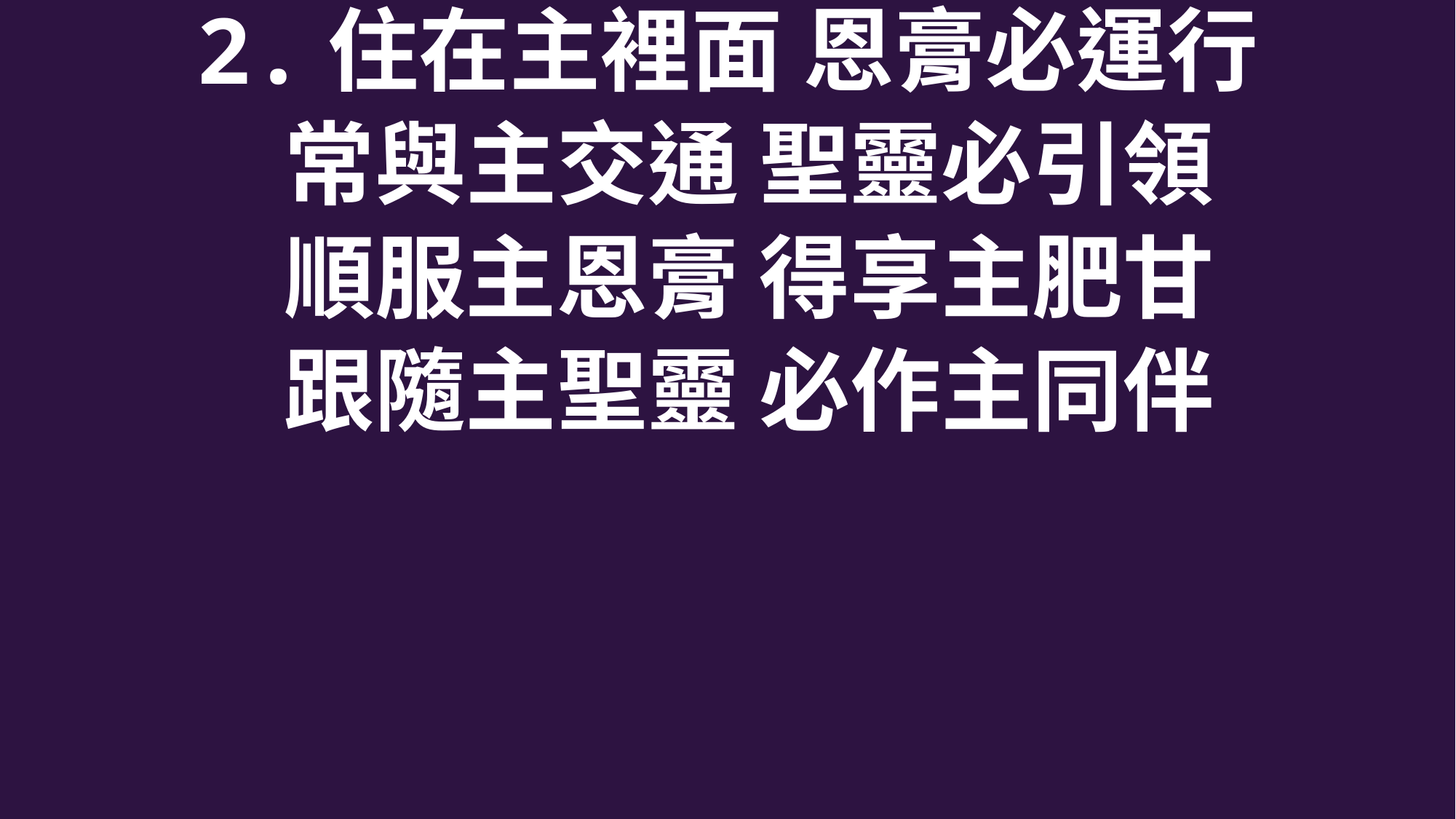

2.住在主裡面 恩膏必運行
 常與主交通 聖靈必引領
 順服主恩膏 得享主肥甘
 跟隨主聖靈 必作主同伴